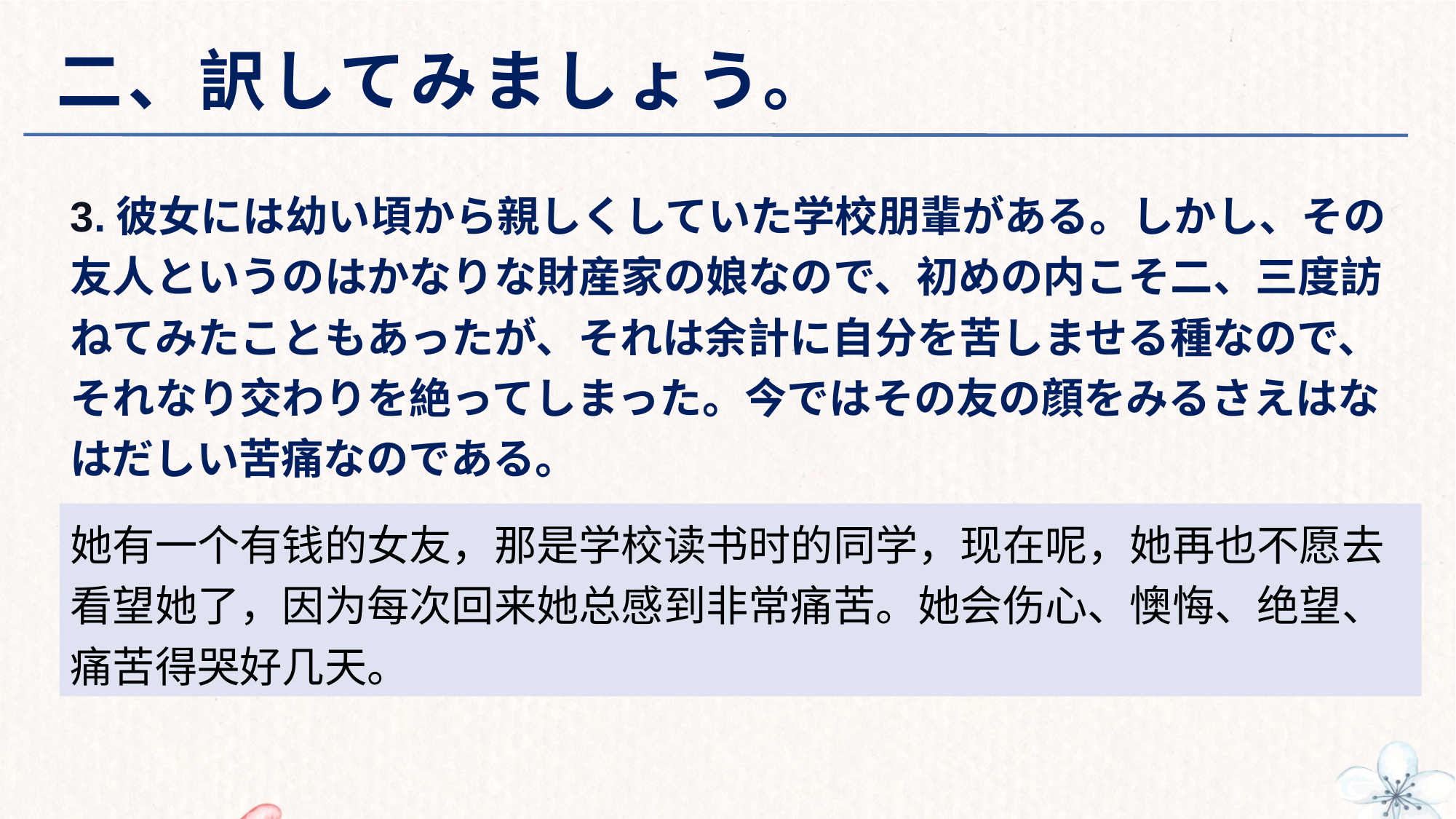

# 二、訳してみましょう。
3.彼女には幼い頃から親しくしていた学校朋輩がある。しかし、その友人というのはかなりな財産家の娘なので、初めの内こそ二、三度訪ねてみたこともあったが、それは余計に自分を苦しませる種なので、それなり交わりを絶ってしまった。今ではその友の顔をみるさえはなはだしい苦痛なのである。
她有一个有钱的女友，那是学校读书时的同学，现在呢，她再也不愿去看望她了，因为每次回来她总感到非常痛苦。她会伤心、懊悔、绝望、痛苦得哭好几天。